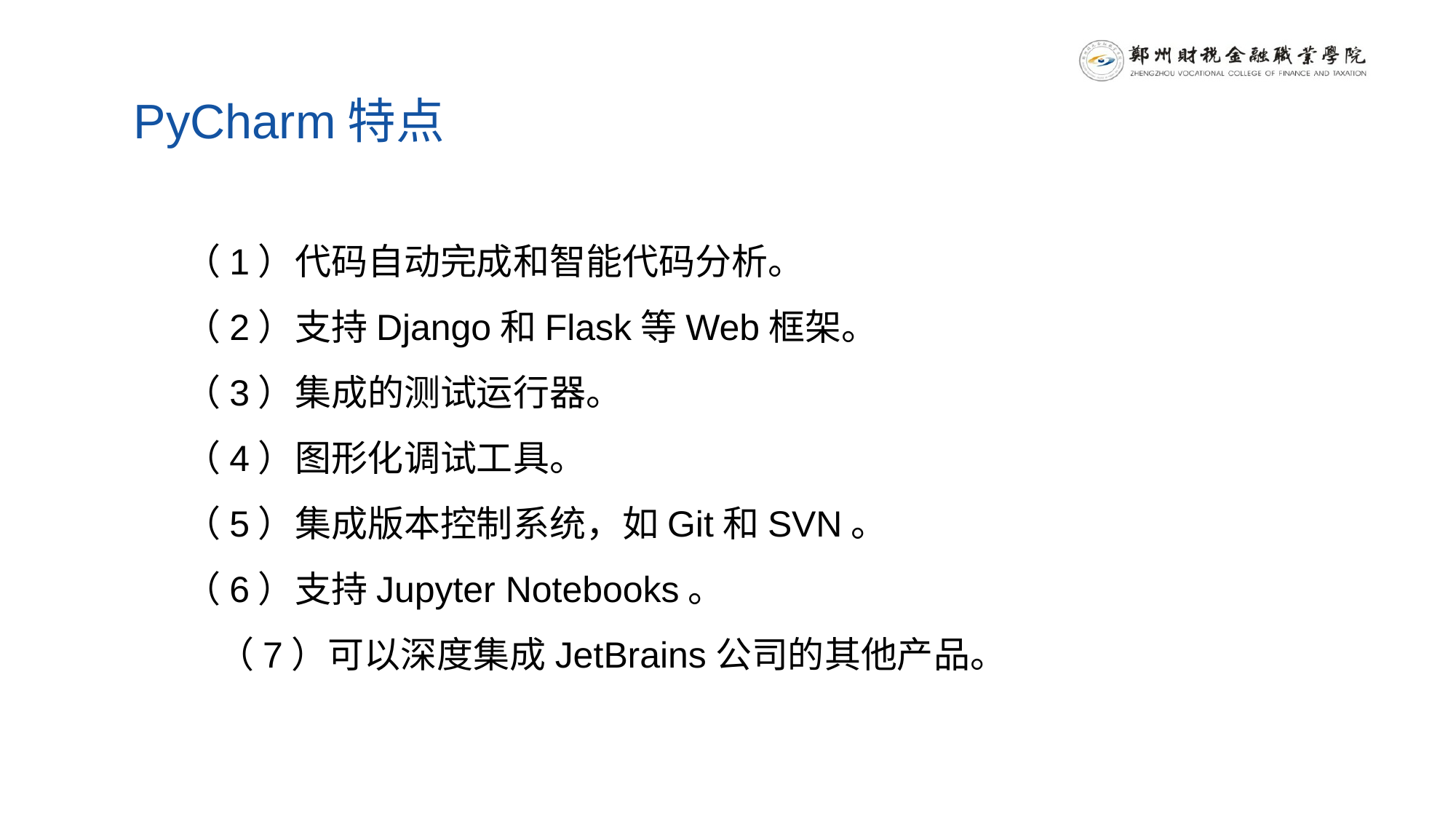

PyCharm特点
（1）代码自动完成和智能代码分析。
（2）支持Django和Flask等Web框架。
（3）集成的测试运行器。
（4）图形化调试工具。
（5）集成版本控制系统，如Git和SVN。
（6）支持Jupyter Notebooks。
   （7）可以深度集成JetBrains公司的其他产品。